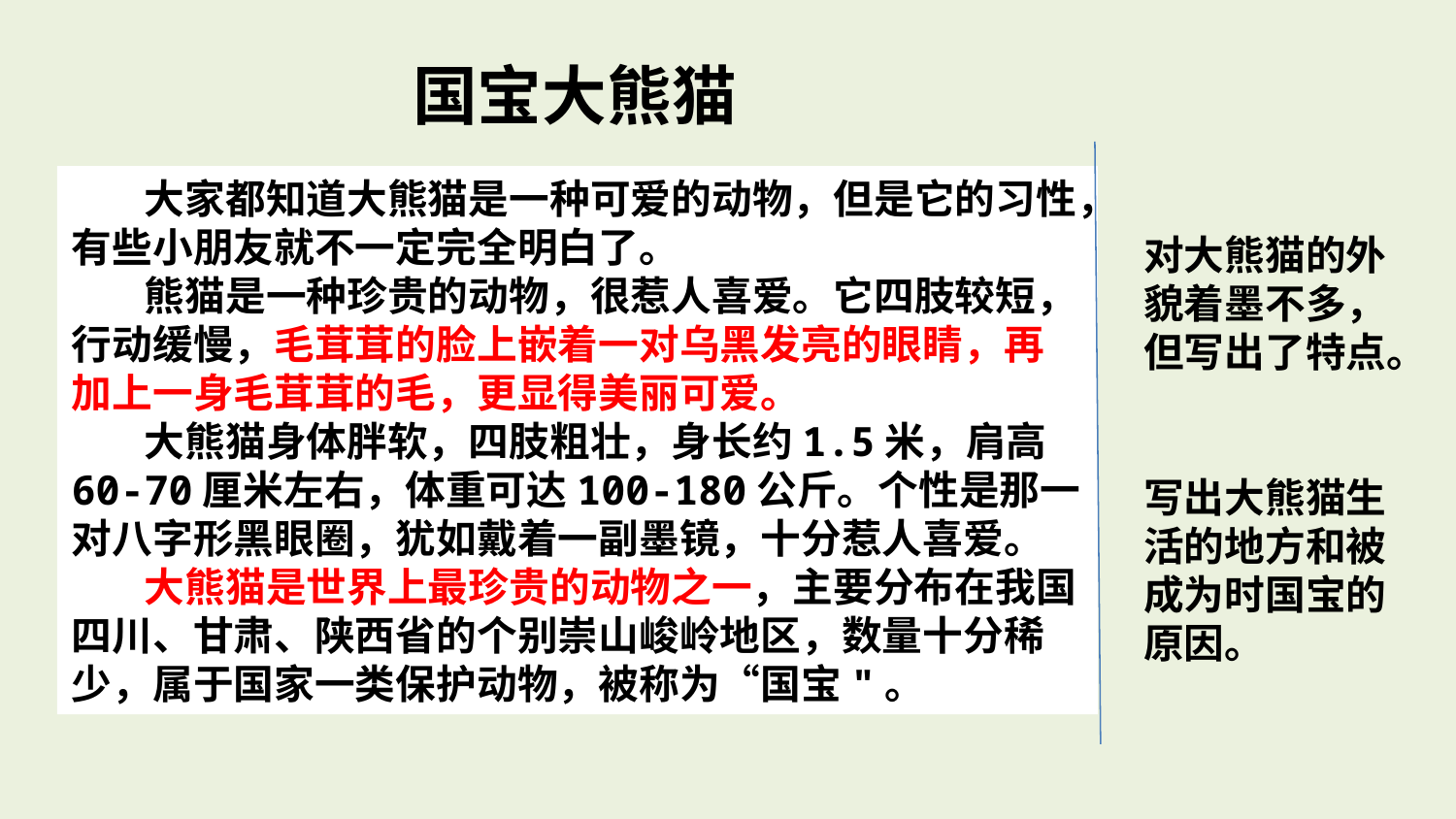

国宝大熊猫

对大熊猫的外貌着墨不多，但写出了特点。

写出大熊猫生活的地方和被成为时国宝的原因。
大家都知道大熊猫是一种可爱的动物，但是它的习性，有些小朋友就不一定完全明白了。
熊猫是一种珍贵的动物，很惹人喜爱。它四肢较短，行动缓慢，毛茸茸的脸上嵌着一对乌黑发亮的眼睛，再加上一身毛茸茸的毛，更显得美丽可爱。
大熊猫身体胖软，四肢粗壮，身长约1.5米，肩高60-70厘米左右，体重可达100-180公斤。个性是那一对八字形黑眼圈，犹如戴着一副墨镜，十分惹人喜爱。
大熊猫是世界上最珍贵的动物之一，主要分布在我国四川、甘肃、陕西省的个别崇山峻岭地区，数量十分稀少，属于国家一类保护动物，被称为“国宝"。